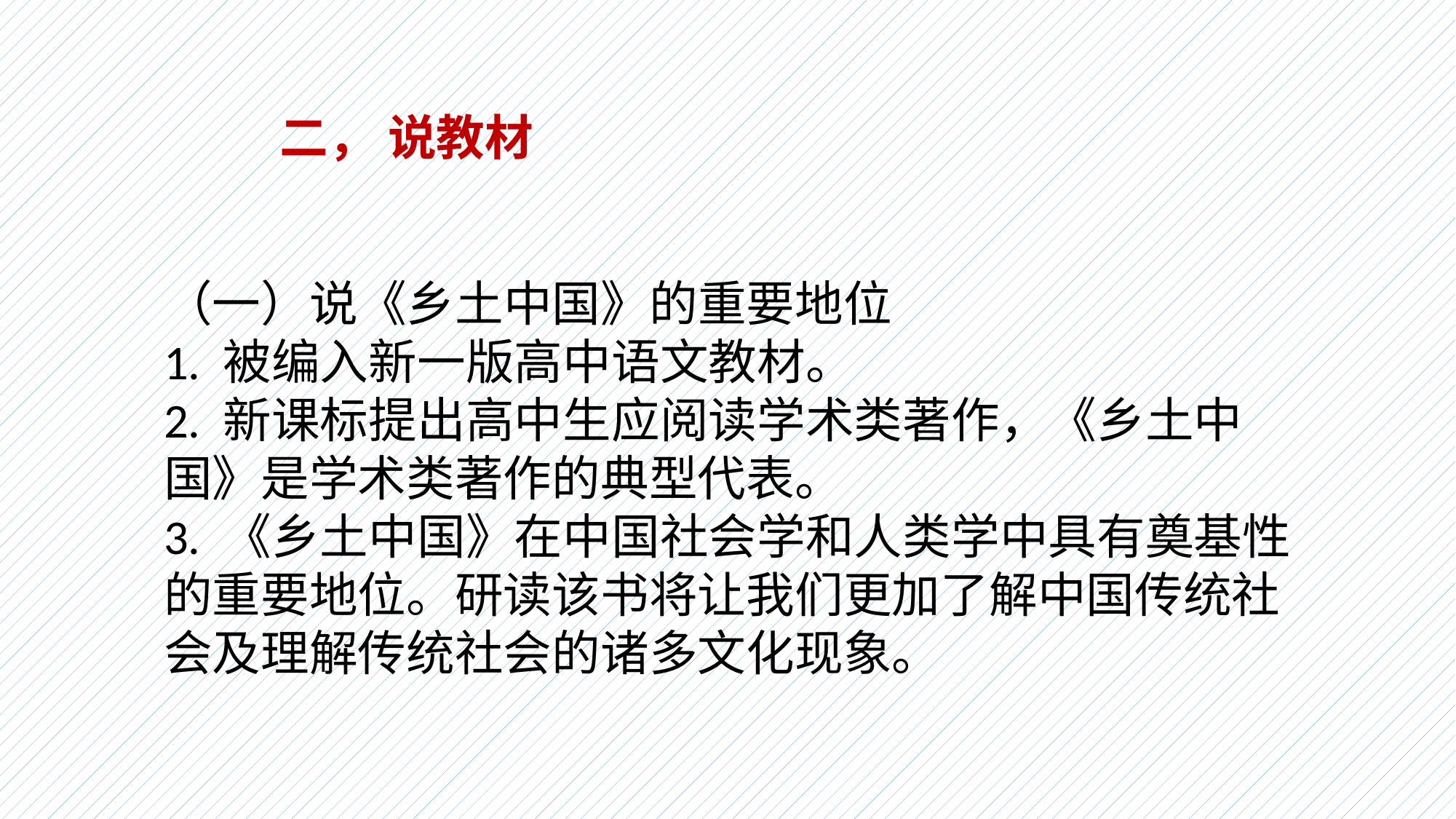

二， 说教材
（一）说《乡土中国》的重要地位
1. 被编入新一版高中语文教材。
2. 新课标提出高中生应阅读学术类著作，《乡土中国》是学术类著作的典型代表。
3. 《乡土中国》在中国社会学和人类学中具有奠基性的重要地位。研读该书将让我们更加了解中国传统社会及理解传统社会的诸多文化现象。

#